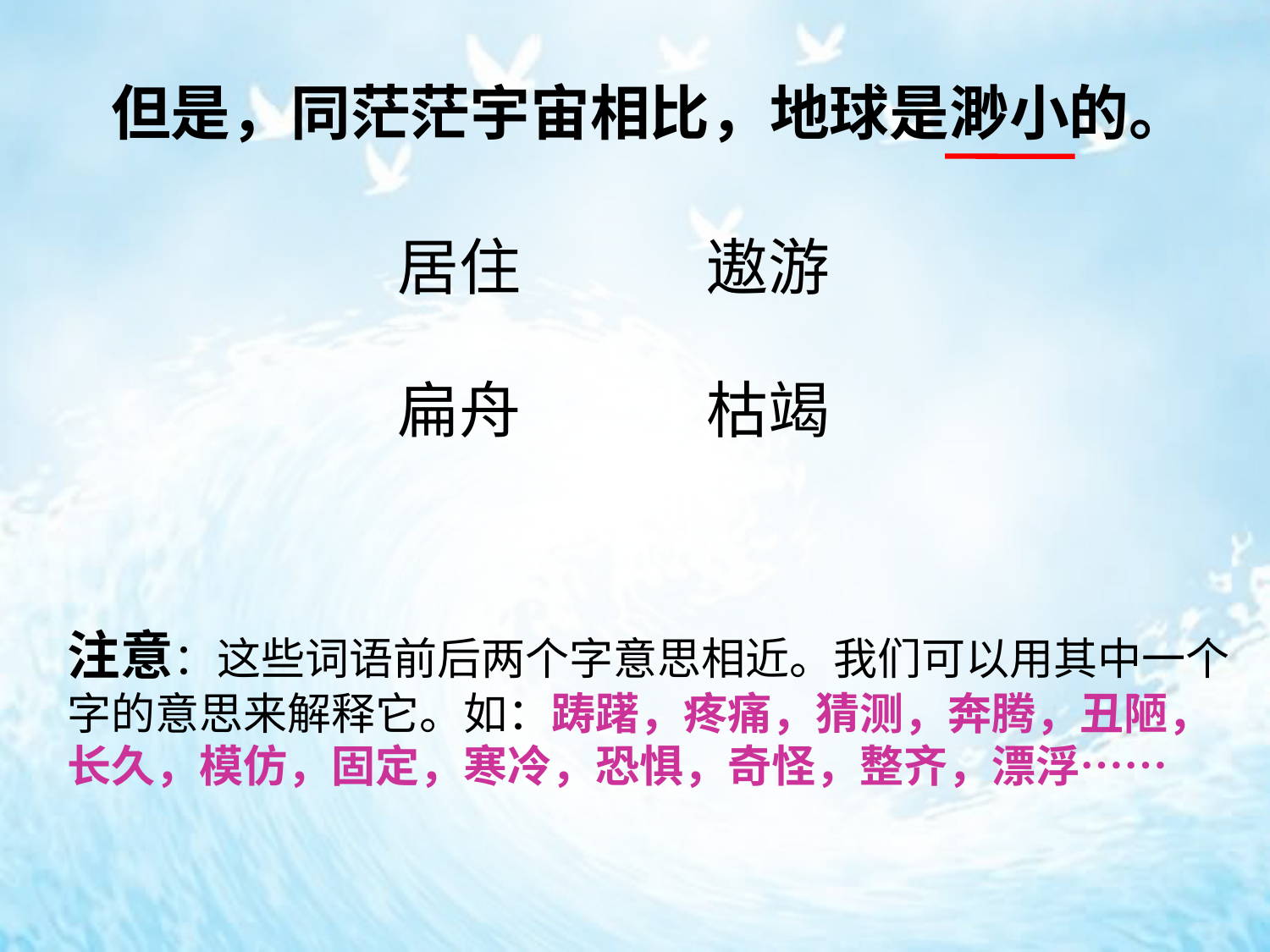

# 但是，同茫茫宇宙相比，地球是渺小的。

居住　　　遨游

扁舟　　　枯竭
注意：这些词语前后两个字意思相近。我们可以用其中一个字的意思来解释它。如：踌躇，疼痛，猜测，奔腾，丑陋，长久，模仿，固定，寒冷，恐惧，奇怪，整齐，漂浮……